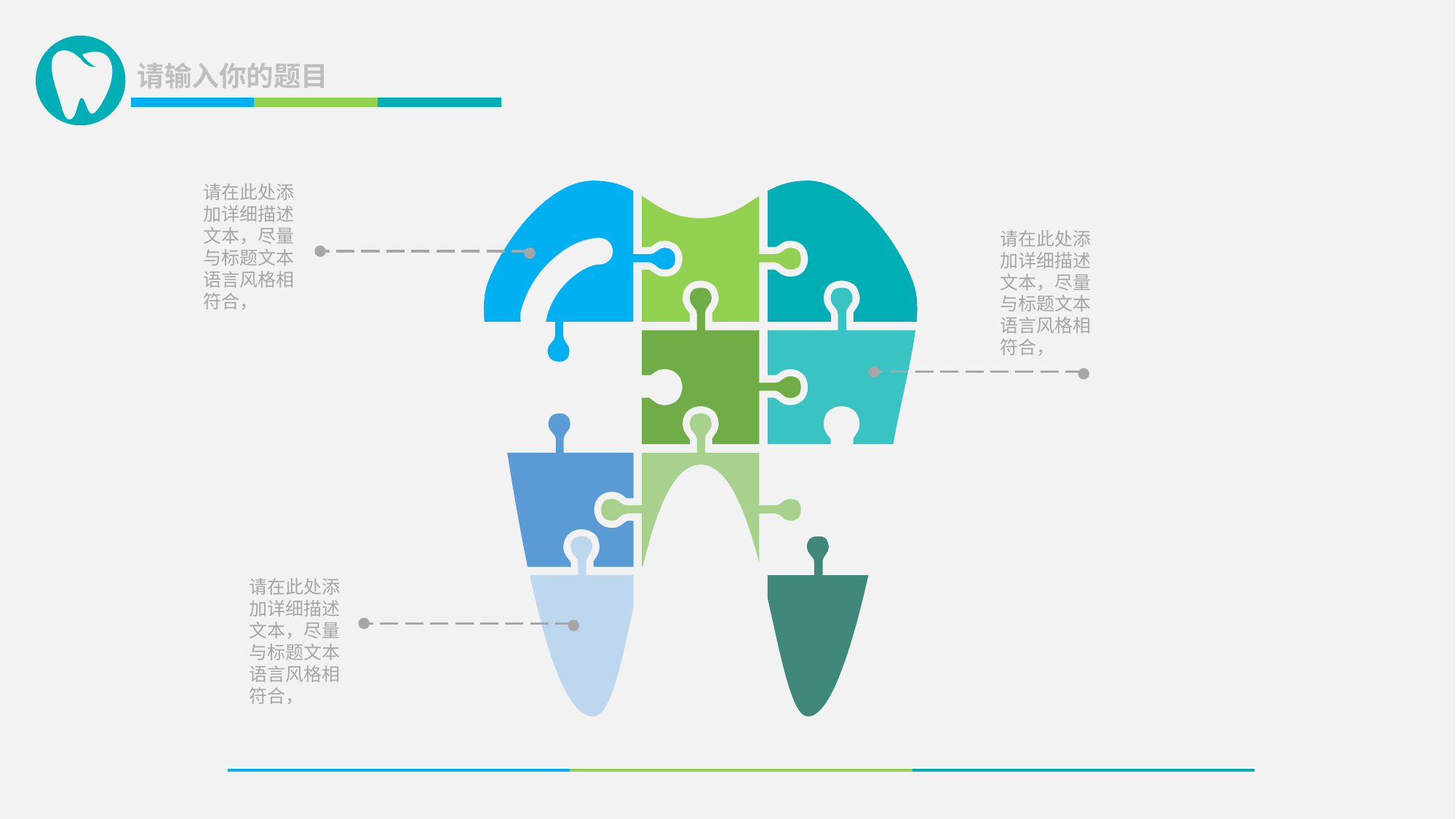

请在此处添加详细描述文本，尽量与标题文本语言风格相符合，

请在此处添加详细描述文本，尽量与标题文本语言风格相符合，

请在此处添加详细描述文本，尽量与标题文本语言风格相符合，